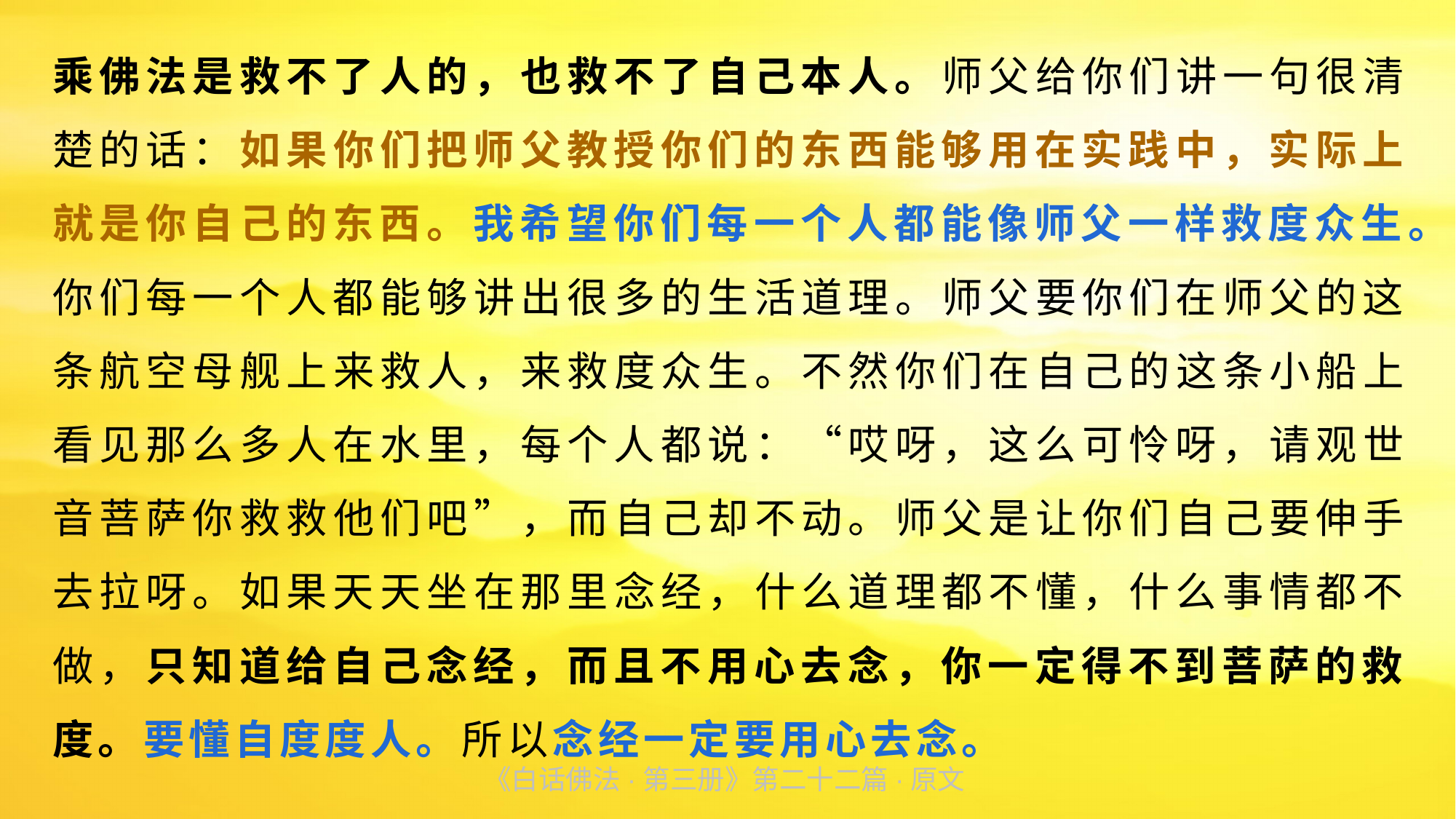

乘佛法是救不了人的，也救不了自己本人。师父给你们讲一句很清楚的话：如果你们把师父教授你们的东西能够用在实践中，实际上就是你自己的东西。我希望你们每一个人都能像师父一样救度众生。你们每一个人都能够讲出很多的生活道理。师父要你们在师父的这条航空母舰上来救人，来救度众生。不然你们在自己的这条小船上看见那么多人在水里，每个人都说：“哎呀，这么可怜呀，请观世音菩萨你救救他们吧”，而自己却不动。师父是让你们自己要伸手去拉呀。如果天天坐在那里念经，什么道理都不懂，什么事情都不做，只知道给自己念经，而且不用心去念，你一定得不到菩萨的救度。要懂自度度人。所以念经一定要用心去念。
《白话佛法·第三册》第二十二篇·原文